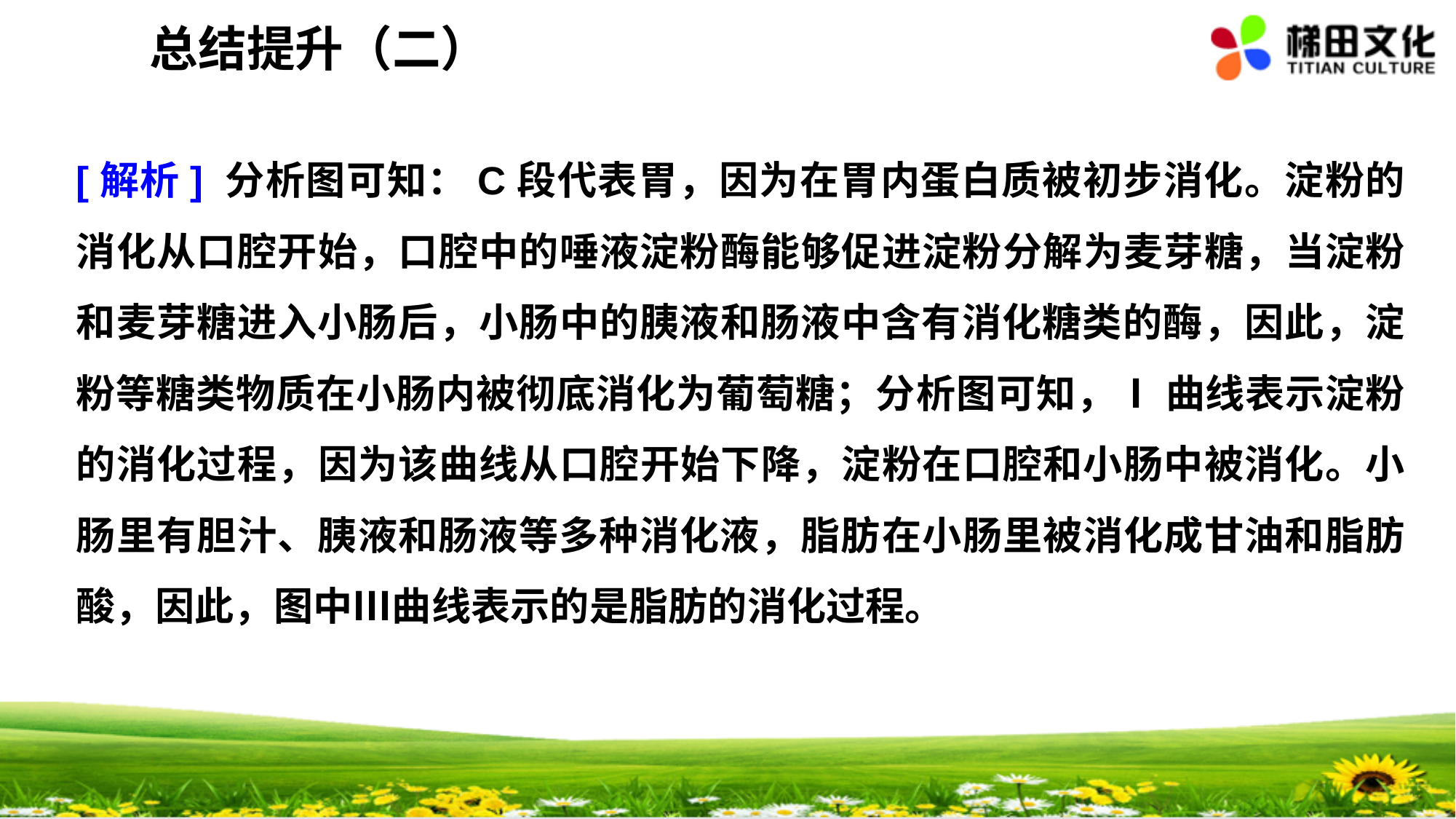

总结提升（二）
[解析] 分析图可知：C段代表胃，因为在胃内蛋白质被初步消化。淀粉的消化从口腔开始，口腔中的唾液淀粉酶能够促进淀粉分解为麦芽糖，当淀粉和麦芽糖进入小肠后，小肠中的胰液和肠液中含有消化糖类的酶，因此，淀粉等糖类物质在小肠内被彻底消化为葡萄糖；分析图可知，Ⅰ 曲线表示淀粉的消化过程，因为该曲线从口腔开始下降，淀粉在口腔和小肠中被消化。小肠里有胆汁、胰液和肠液等多种消化液，脂肪在小肠里被消化成甘油和脂肪酸，因此，图中Ⅲ曲线表示的是脂肪的消化过程。